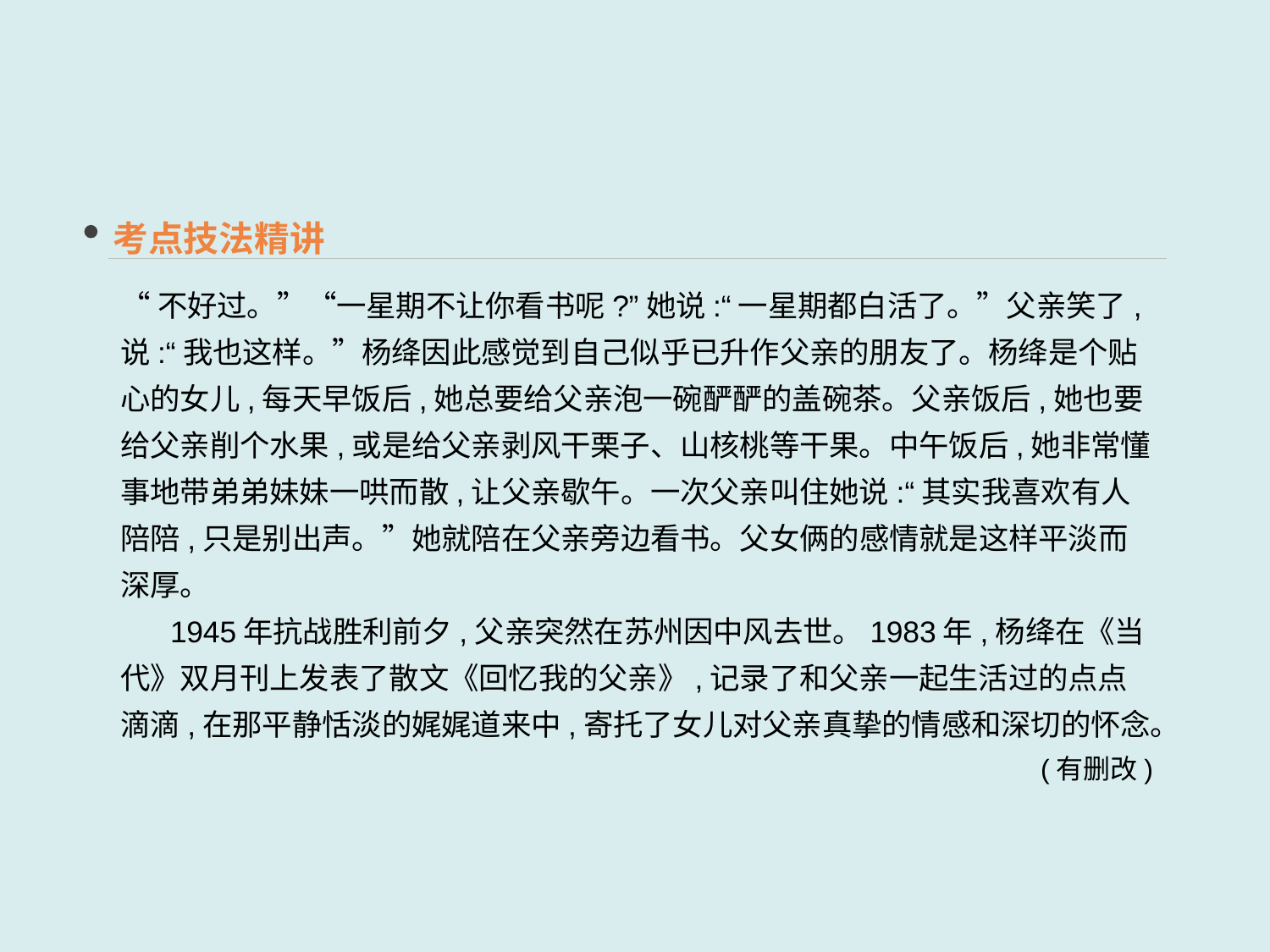

考点技法精讲

“不好过。”“一星期不让你看书呢?”她说:“一星期都白活了。”父亲笑了,说:“我也这样。”杨绛因此感觉到自己似乎已升作父亲的朋友了。杨绛是个贴心的女儿,每天早饭后,她总要给父亲泡一碗酽酽的盖碗茶。父亲饭后,她也要给父亲削个水果,或是给父亲剥风干栗子、山核桃等干果。中午饭后,她非常懂事地带弟弟妹妹一哄而散,让父亲歇午。一次父亲叫住她说:“其实我喜欢有人陪陪,只是别出声。”她就陪在父亲旁边看书。父女俩的感情就是这样平淡而深厚。
      1945年抗战胜利前夕,父亲突然在苏州因中风去世。1983年,杨绛在《当代》双月刊上发表了散文《回忆我的父亲》,记录了和父亲一起生活过的点点滴滴,在那平静恬淡的娓娓道来中,寄托了女儿对父亲真挚的情感和深切的怀念。
(有删改)